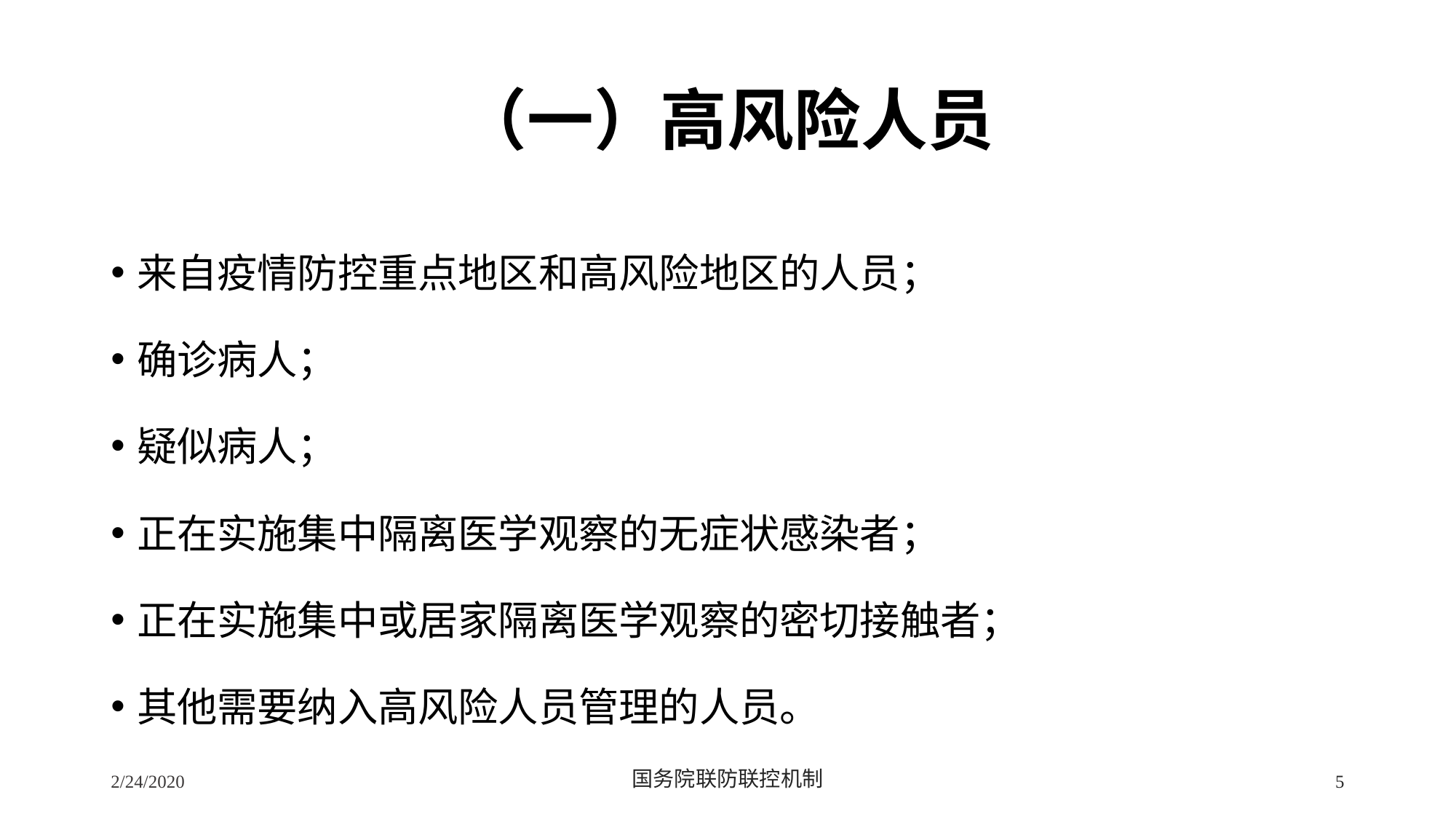

# （一）高风险人员
来自疫情防控重点地区和高风险地区的人员；
确诊病人；
疑似病人；
正在实施集中隔离医学观察的无症状感染者；
正在实施集中或居家隔离医学观察的密切接触者；
其他需要纳入高风险人员管理的人员。
2/24/2020
国务院联防联控机制
5